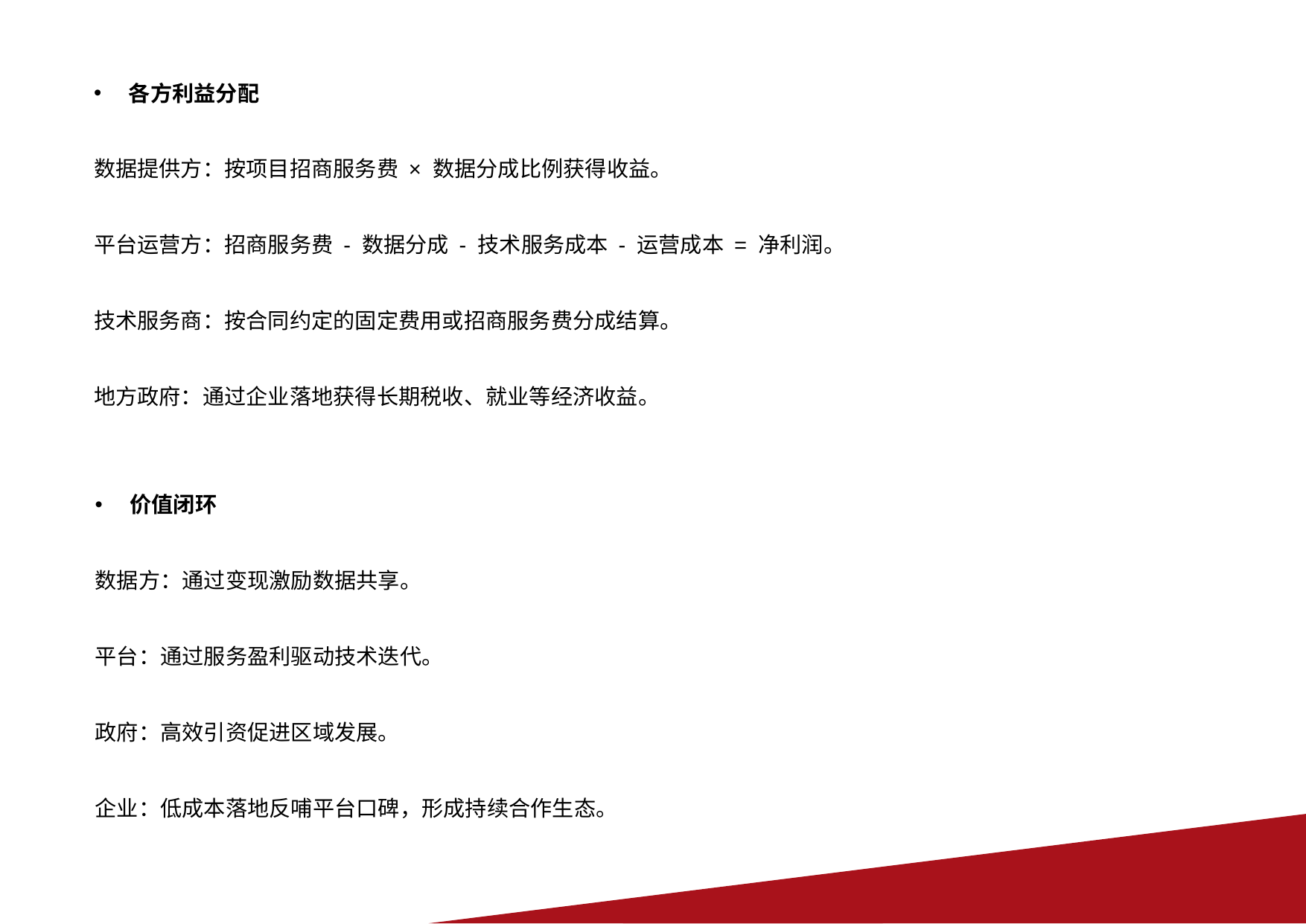

各方利益分配
数据提供方：按项目招商服务费 × 数据分成比例获得收益。
平台运营方：招商服务费 - 数据分成 - 技术服务成本 - 运营成本 = 净利润。
技术服务商：按合同约定的固定费用或招商服务费分成结算。
地方政府：通过企业落地获得长期税收、就业等经济收益。
价值闭环
数据方：通过变现激励数据共享。
平台：通过服务盈利驱动技术迭代。
政府：高效引资促进区域发展。
企业：低成本落地反哺平台口碑，形成持续合作生态。